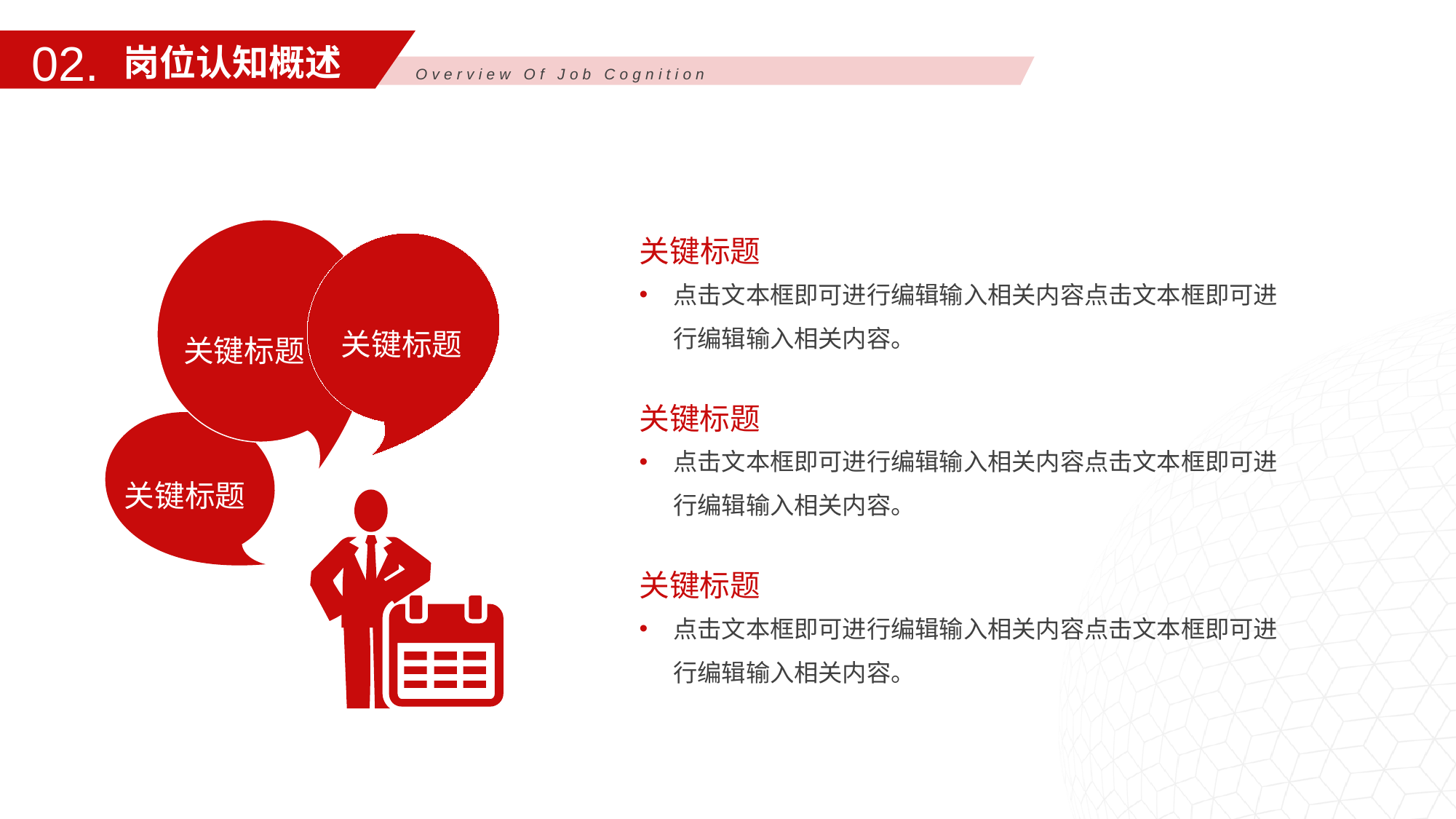

02.
岗位认知概述

Overview Of Job Cognition

关键标题
关键标题

关键标题

关键标题
点击文本框即可进行编辑输入相关内容点击文本框即可进行编辑输入相关内容。
关键标题
点击文本框即可进行编辑输入相关内容点击文本框即可进行编辑输入相关内容。
关键标题
点击文本框即可进行编辑输入相关内容点击文本框即可进行编辑输入相关内容。